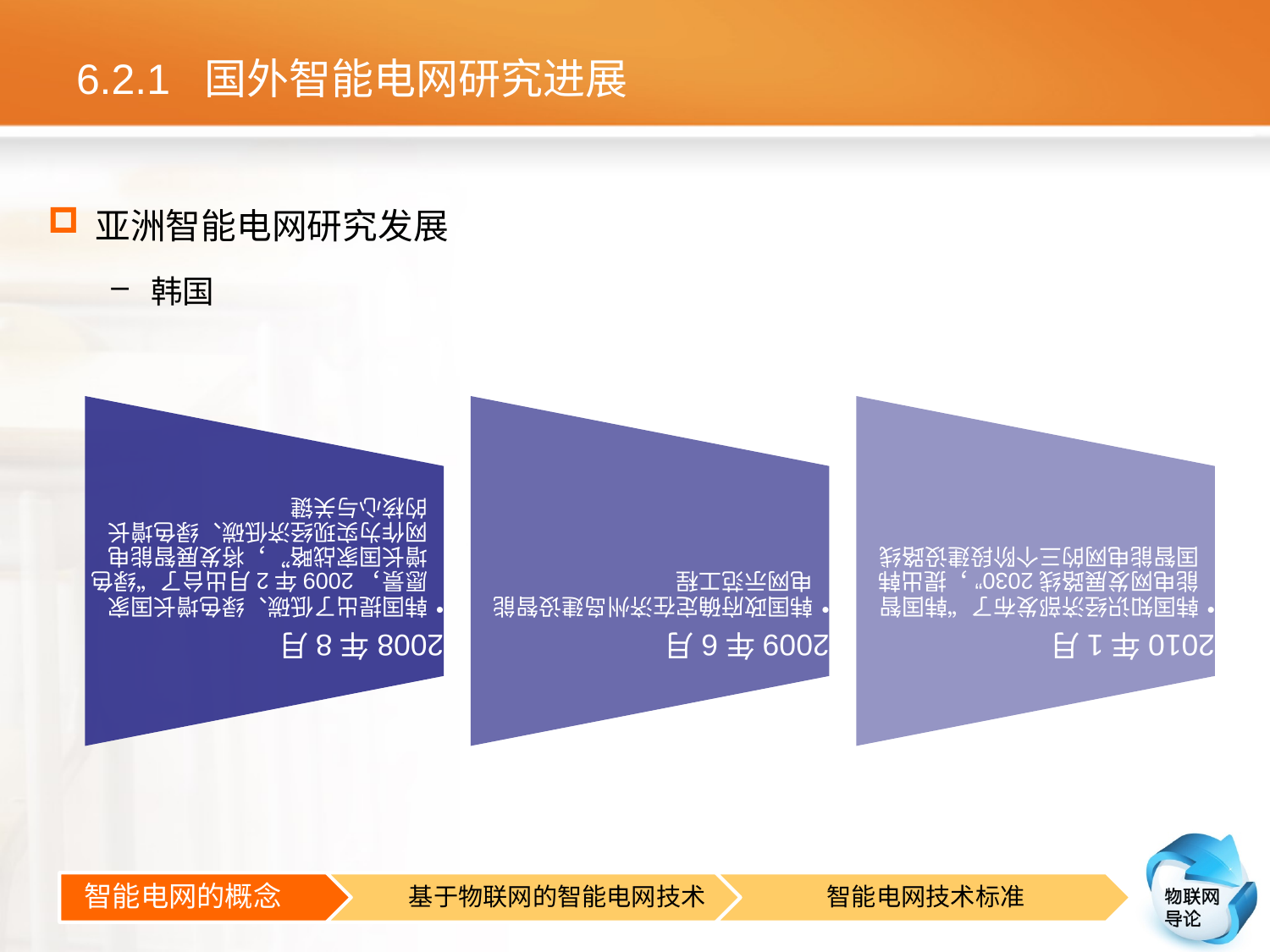

# 6.2.1  国外智能电网研究进展
亚洲智能电网研究发展
韩国
2008年8月
韩国提出了低碳、绿色增长国家愿景，2009年2月出台了“绿色增长国家战略”，将发展智能电网作为实现经济低碳、绿色增长的核心与关键
2009年6月
韩国政府确定在济州岛建设智能电网示范工程
2010年1月
韩国知识经济部发布了“韩国智能电网发展路线2030”，提出韩国智能电网的三个阶段建设路线